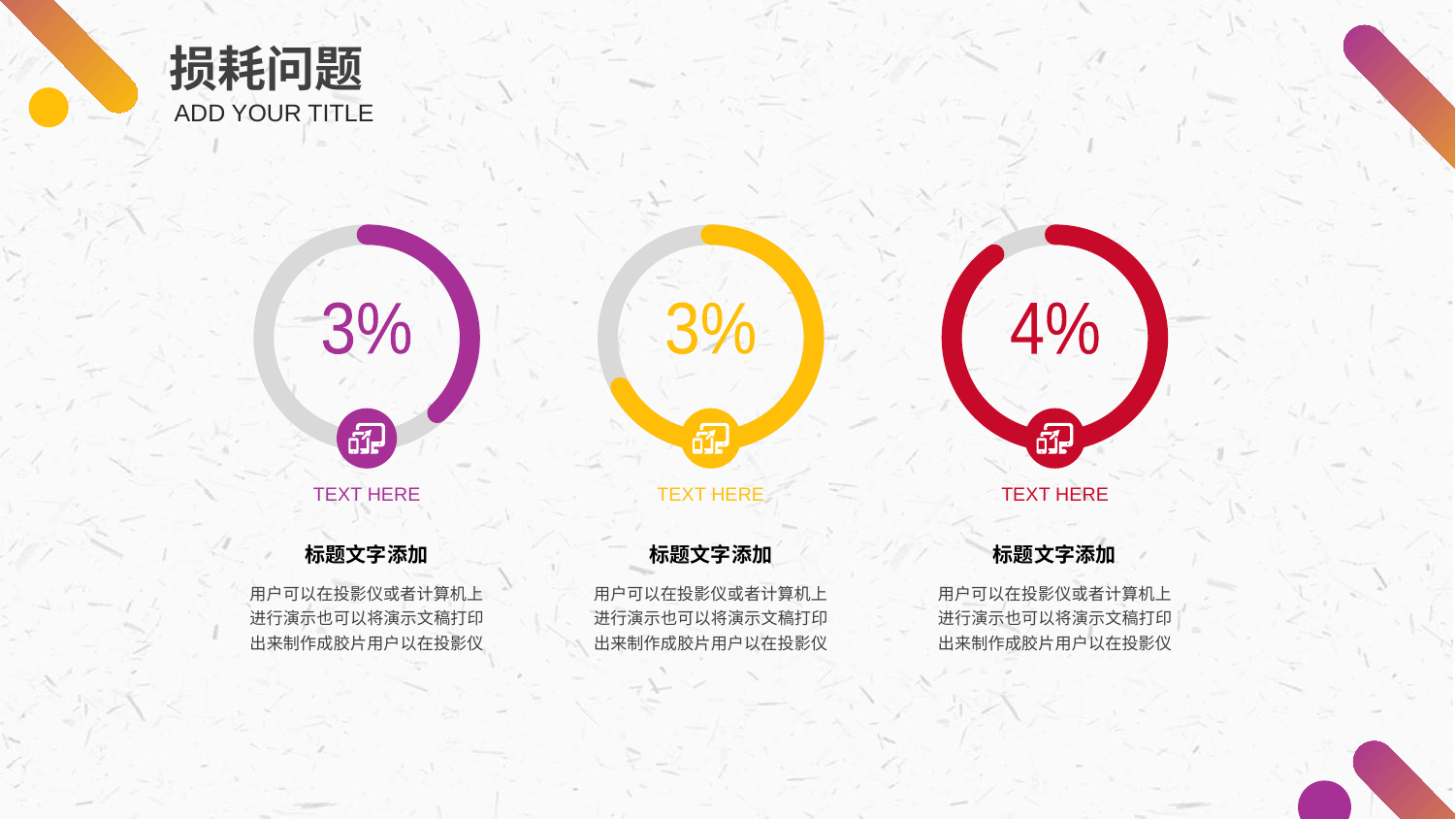

损耗问题
ADD YOUR TITLE

3%

TEXT HERE

3%

TEXT HERE

4%

TEXT HERE
标题文字添加
用户可以在投影仪或者计算机上进行演示也可以将演示文稿打印出来制作成胶片用户以在投影仪
标题文字添加
用户可以在投影仪或者计算机上进行演示也可以将演示文稿打印出来制作成胶片用户以在投影仪
标题文字添加
用户可以在投影仪或者计算机上进行演示也可以将演示文稿打印出来制作成胶片用户以在投影仪